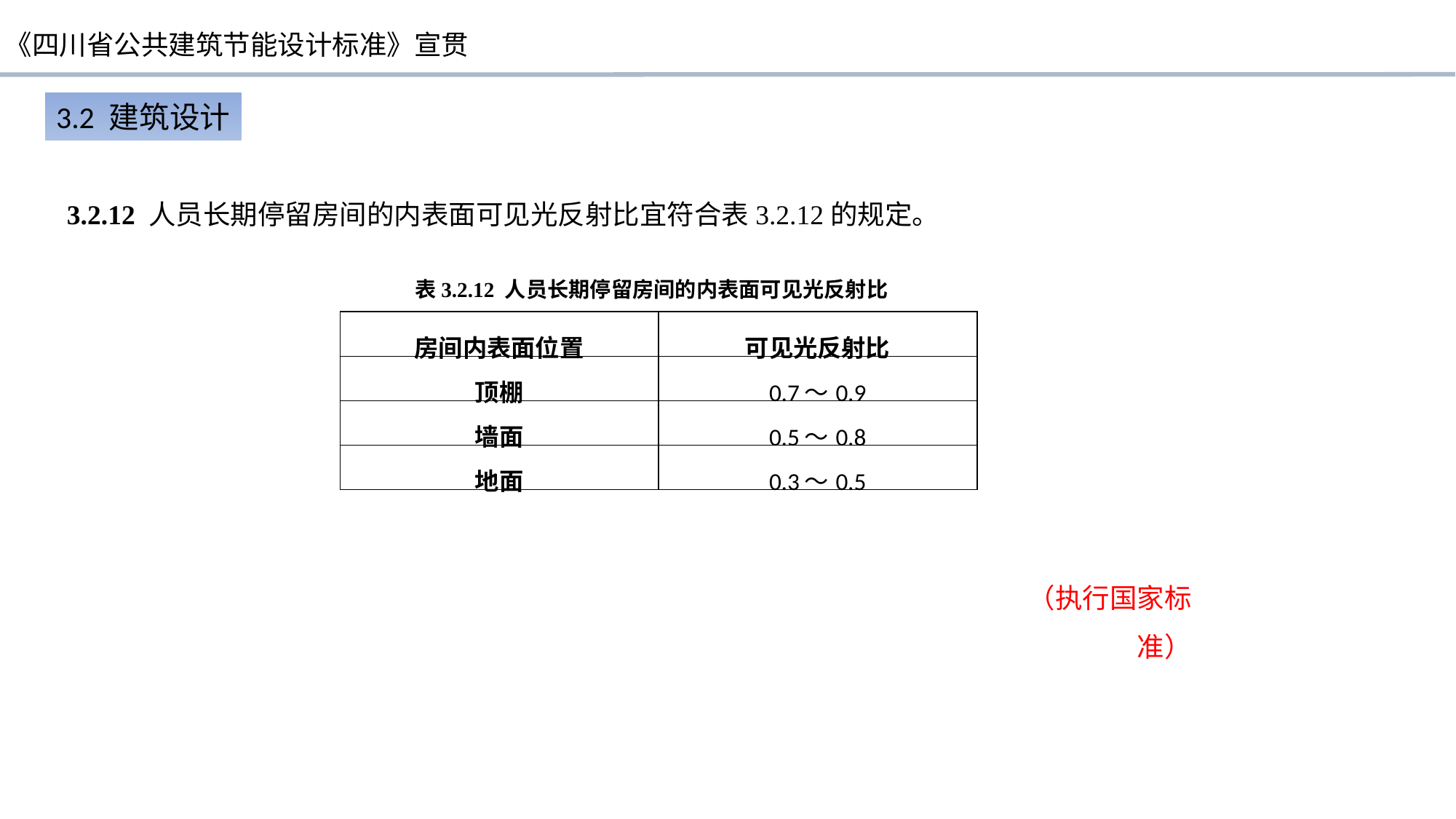

3.2 建筑设计
3.2.12 人员长期停留房间的内表面可见光反射比宜符合表3.2.12的规定。
表3.2.12 人员长期停留房间的内表面可见光反射比
| 房间内表面位置 | 可见光反射比 |
| --- | --- |
| 顶棚 | 0.7～0.9 |
| 墙面 | 0.5～0.8 |
| 地面 | 0.3～0.5 |
（执行国家标准）